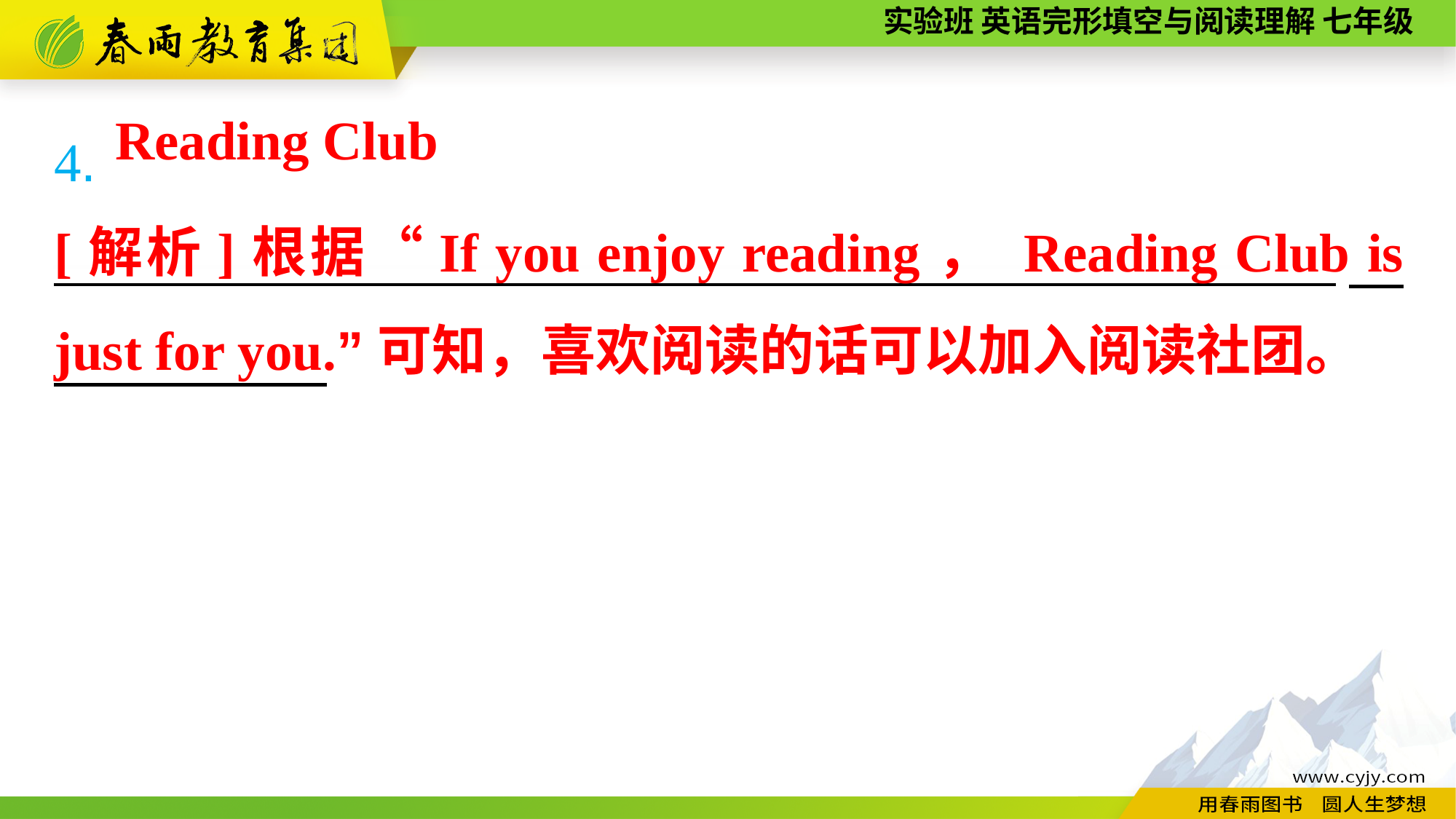

4. ———————————————————————
Reading Club
[解析]根据“If you enjoy reading， Reading Club is just for you.”可知，喜欢阅读的话可以加入阅读社团。